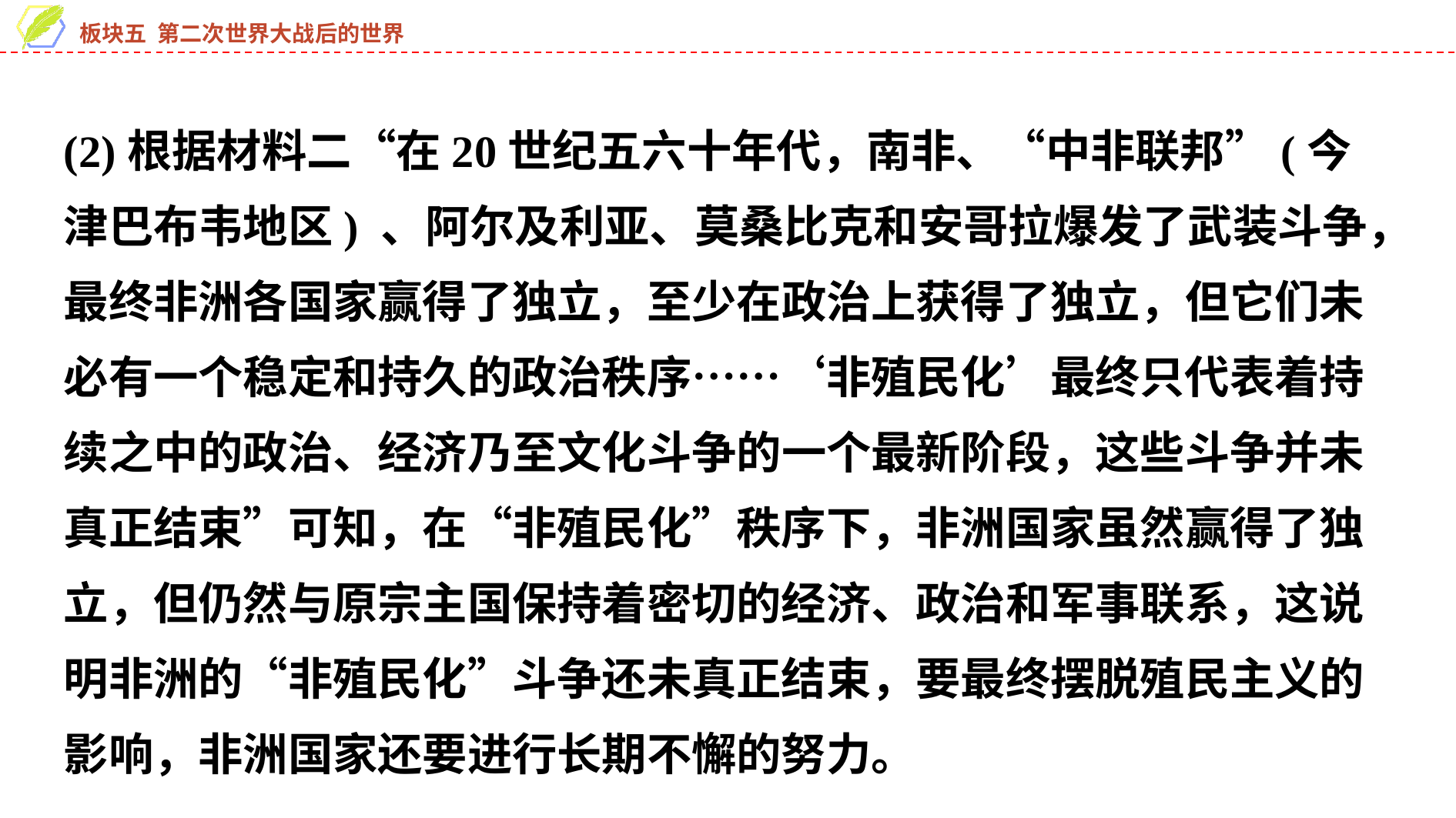

(2)根据材料二“在20世纪五六十年代，南非、“中非联邦”(今津巴布韦地区) 、阿尔及利亚、莫桑比克和安哥拉爆发了武装斗争，最终非洲各国家赢得了独立，至少在政治上获得了独立，但它们未必有一个稳定和持久的政治秩序……‘非殖民化’最终只代表着持续之中的政治、经济乃至文化斗争的一个最新阶段，这些斗争并未真正结束”可知，在“非殖民化”秩序下，非洲国家虽然赢得了独立，但仍然与原宗主国保持着密切的经济、政治和军事联系，这说明非洲的“非殖民化”斗争还未真正结束，要最终摆脱殖民主义的影响，非洲国家还要进行长期不懈的努力。